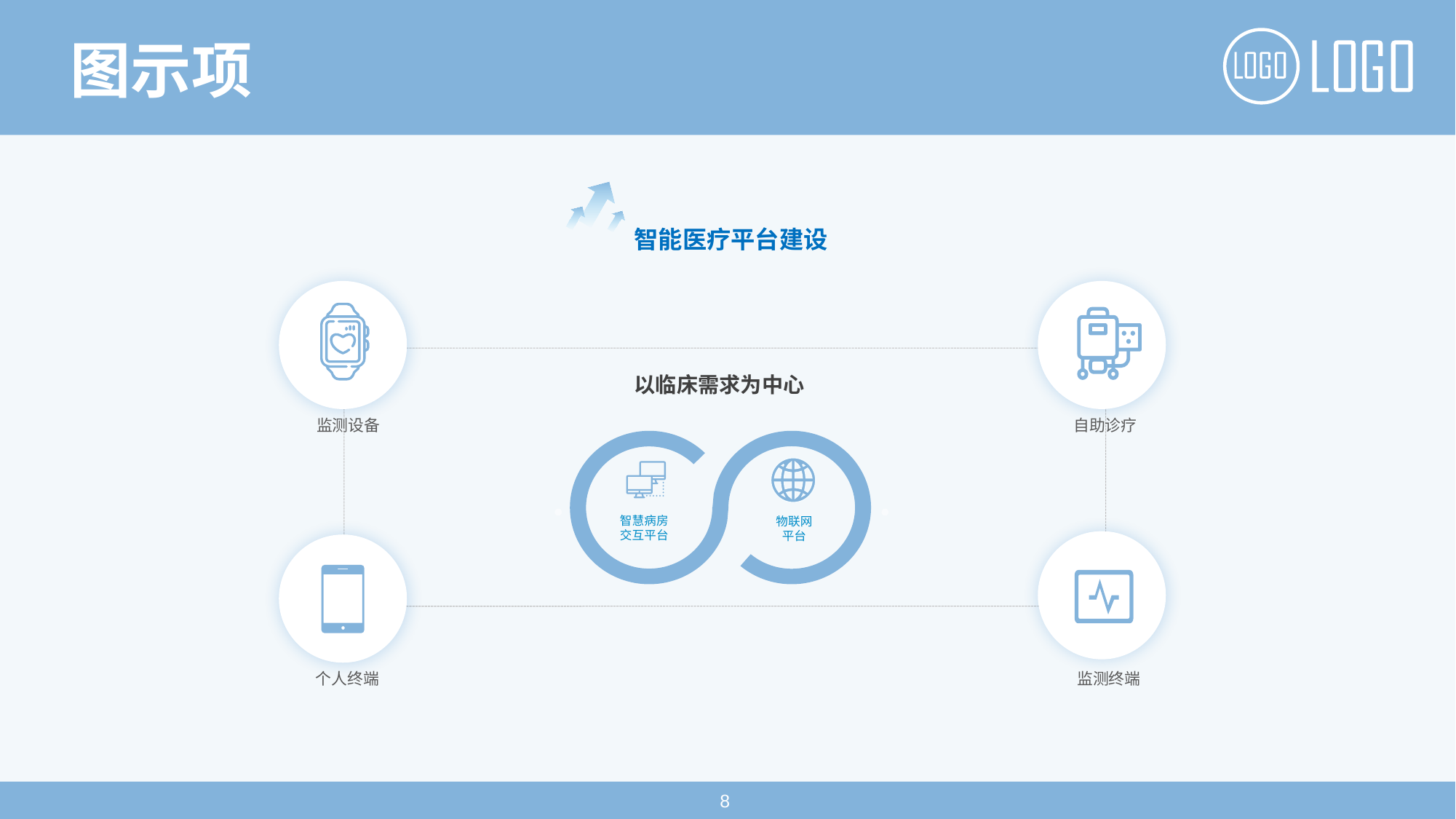

图示项

智能医疗平台建设

以临床需求为中心

智慧病房
交互平台

物联网
平台

监测设备
自助诊疗
个人终端
监测终端
8